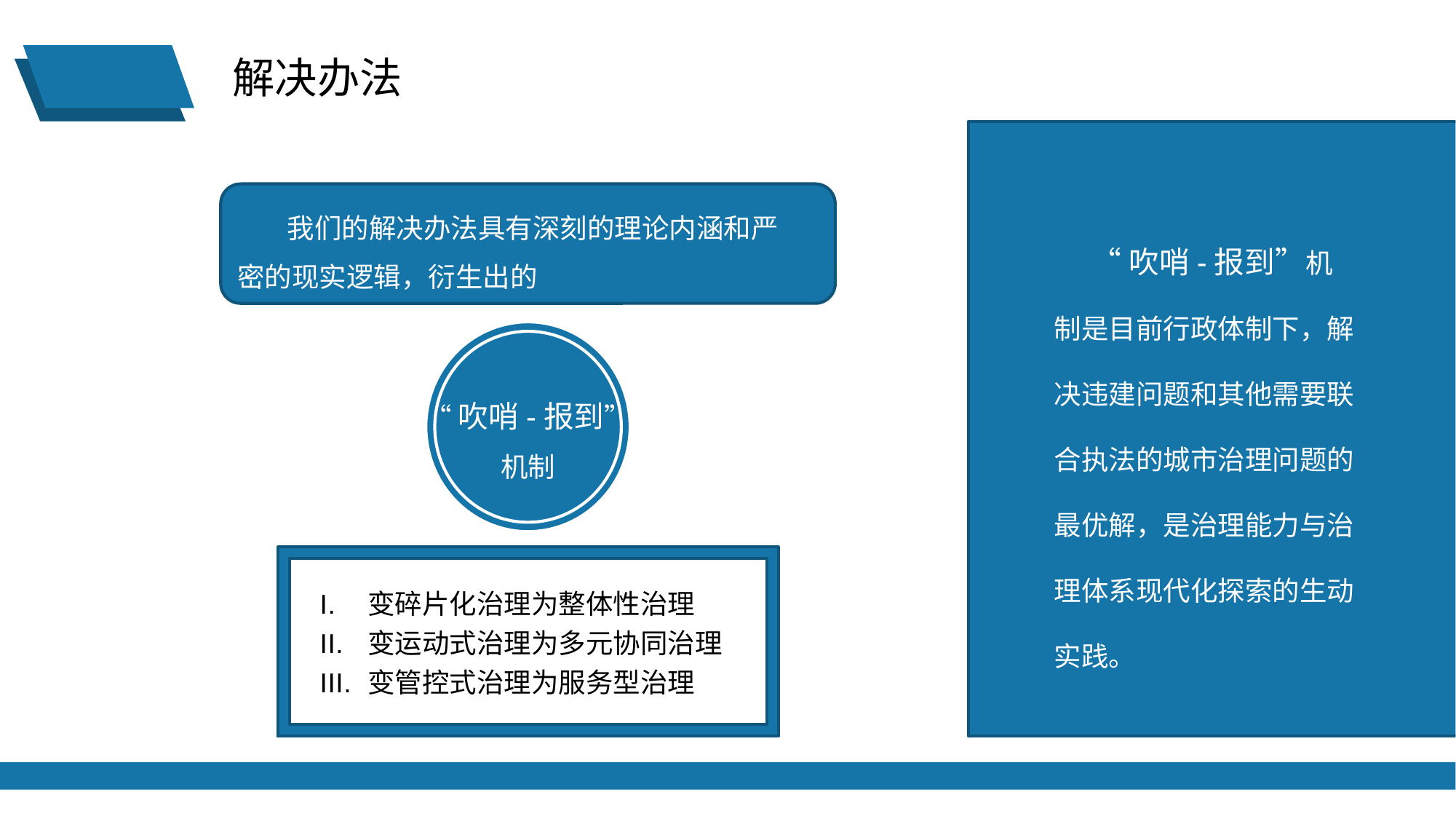

解决办法

       我们的解决办法具有深刻的理论内涵和严
密的现实逻辑，衍生出的
      “吹哨-报到”机制是目前行政体制下，解决违建问题和其他需要联合执法的城市治理问题的最优解，是治理能力与治理体系现代化探索的生动实践。

“吹哨-报到”
机制

变碎片化治理为整体性治理
变运动式治理为多元协同治理
变管控式治理为服务型治理